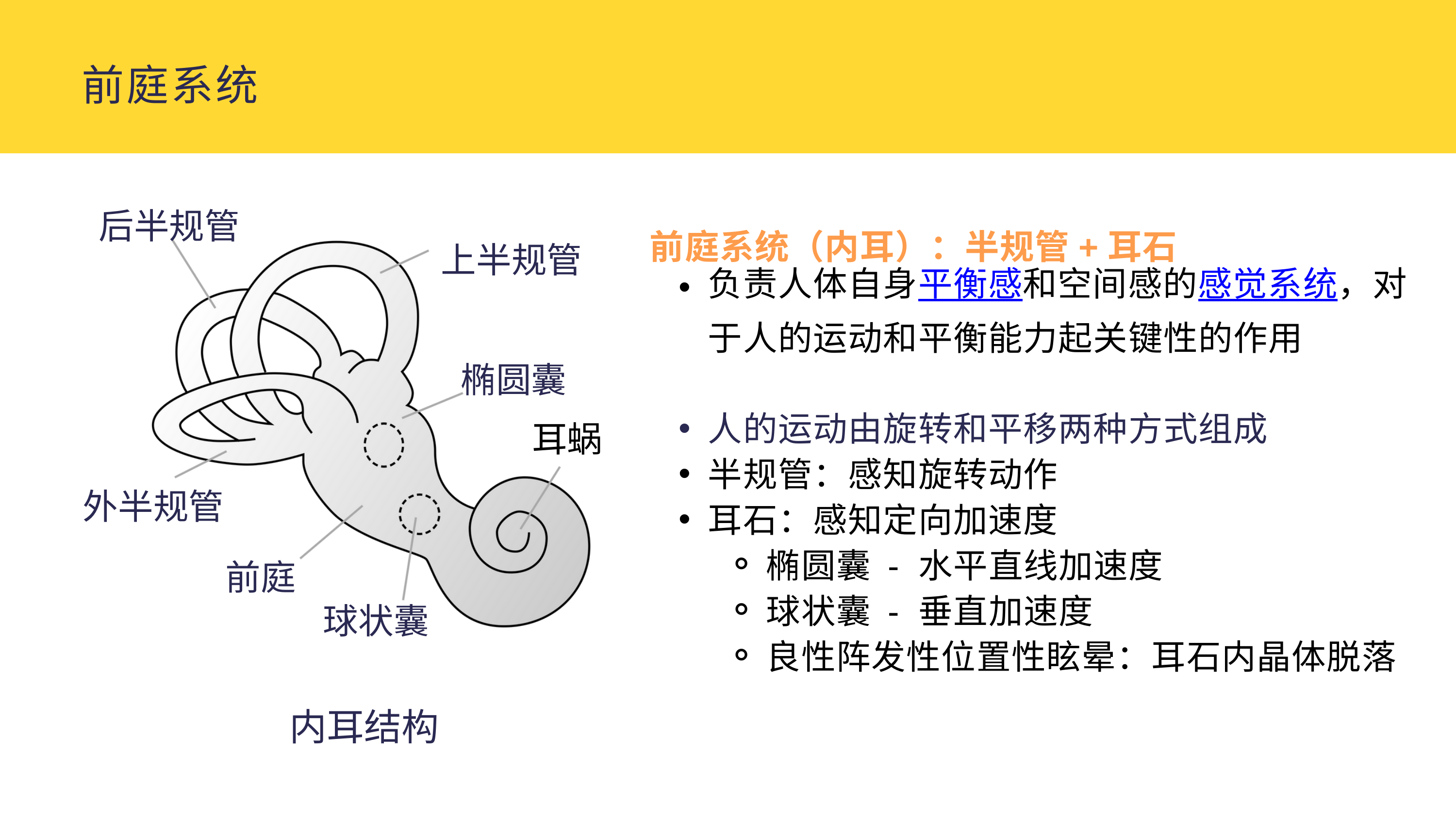

前庭系统

后半规管
上半规管
椭圆囊
耳蜗
外半规管
前庭
球状囊
内耳结构
前庭系统（内耳）：半规管+耳石
负责人体自身平衡感和空间感的感觉系统，对于人的运动和平衡能力起关键性的作用

人的运动由旋转和平移两种方式组成
半规管：感知旋转动作
耳石：感知定向加速度
椭圆囊 - 水平直线加速度
球状囊 - 垂直加速度
良性阵发性位置性眩晕：耳石内晶体脱落